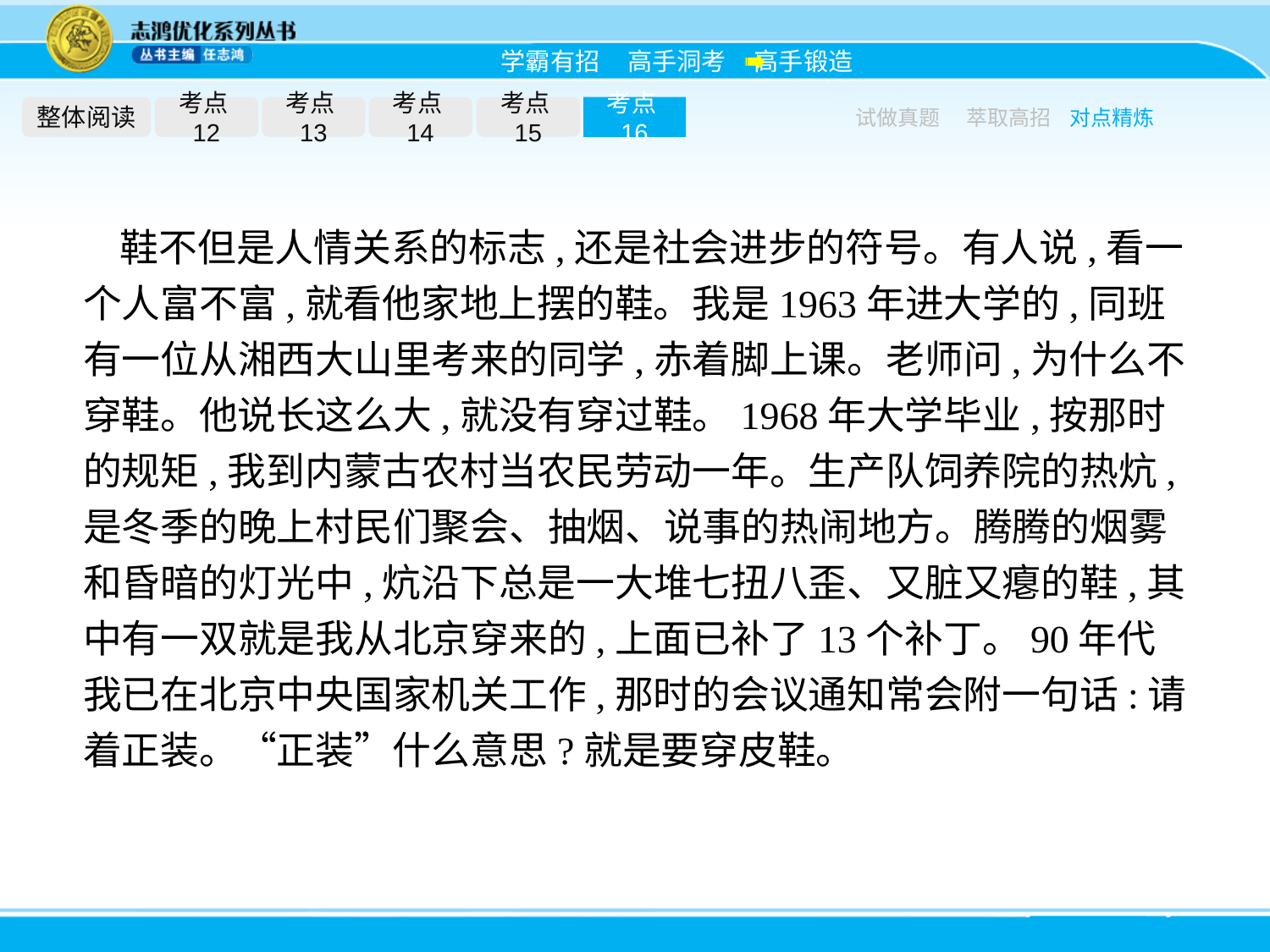

整体阅读
考点12
考点13
考点14
考点15
考点16
试做真题
萃取高招
对点精炼
鞋不但是人情关系的标志,还是社会进步的符号。有人说,看一个人富不富,就看他家地上摆的鞋。我是1963年进大学的,同班有一位从湘西大山里考来的同学,赤着脚上课。老师问,为什么不穿鞋。他说长这么大,就没有穿过鞋。1968年大学毕业,按那时的规矩,我到内蒙古农村当农民劳动一年。生产队饲养院的热炕,是冬季的晚上村民们聚会、抽烟、说事的热闹地方。腾腾的烟雾和昏暗的灯光中,炕沿下总是一大堆七扭八歪、又脏又瘪的鞋,其中有一双就是我从北京穿来的,上面已补了13个补丁。90年代我已在北京中央国家机关工作,那时的会议通知常会附一句话:请着正装。“正装”什么意思?就是要穿皮鞋。